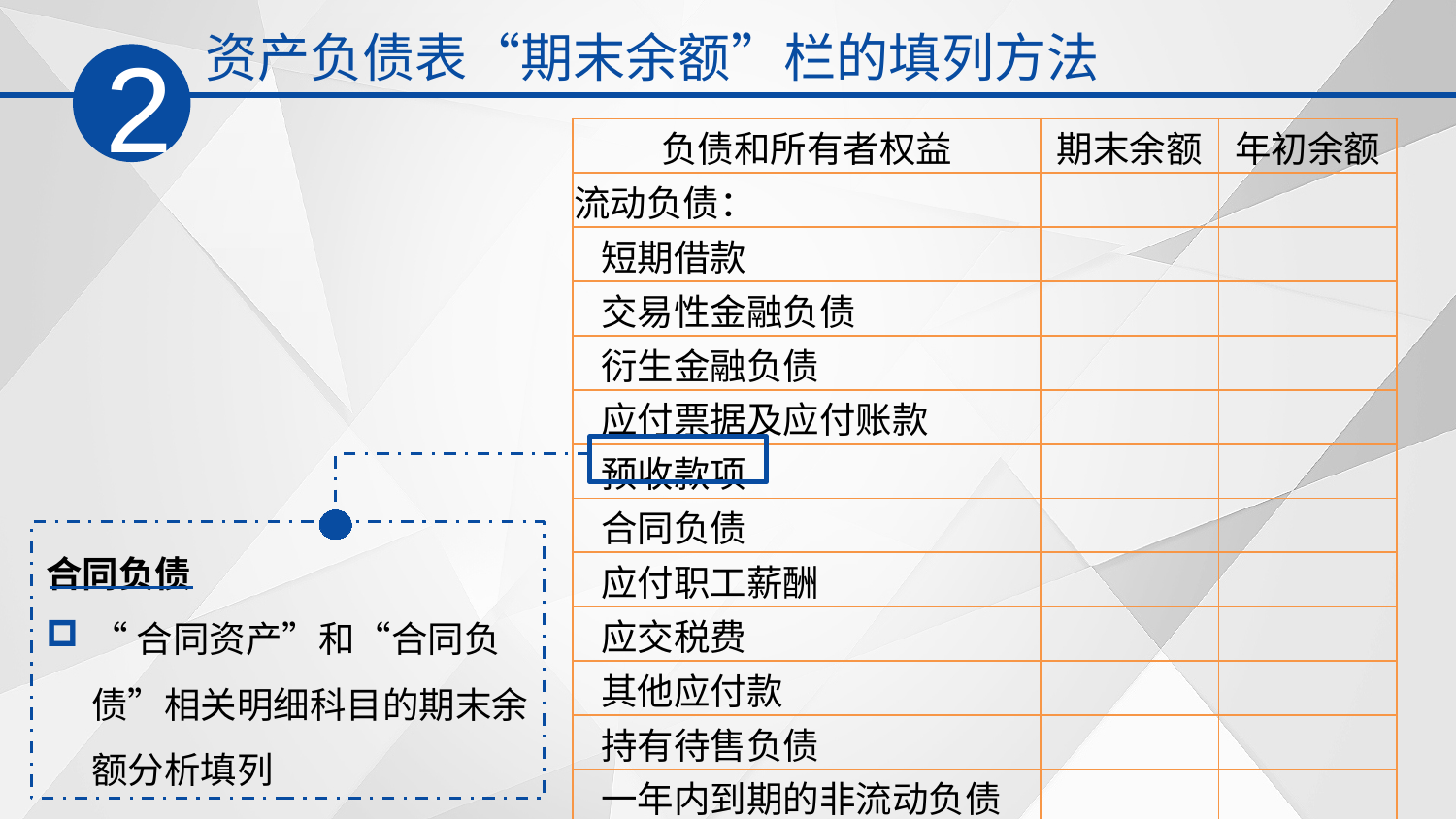

资产负债表“期末余额”栏的填列方法
2

| 负债和所有者权益 | 期末余额 | 年初余额 |
| --- | --- | --- |
| 流动负债： |  |  |
| 短期借款 |  |  |
| 交易性金融负债 |  |  |
| 衍生金融负债 |  |  |
| 应付票据及应付账款 |  |  |
| 预收款项 |  |  |
| 合同负债 |  |  |
| 应付职工薪酬 |  |  |
| 应交税费 |  |  |
| 其他应付款 |  |  |
| 持有待售负债 |  |  |
| 一年内到期的非流动负债 |  |  |
| 其他流动负债 |  |  |
| 流动负债合计 |  |  |

合同负债
“合同资产”和“合同负债”相关明细科目的期末余额分析填列